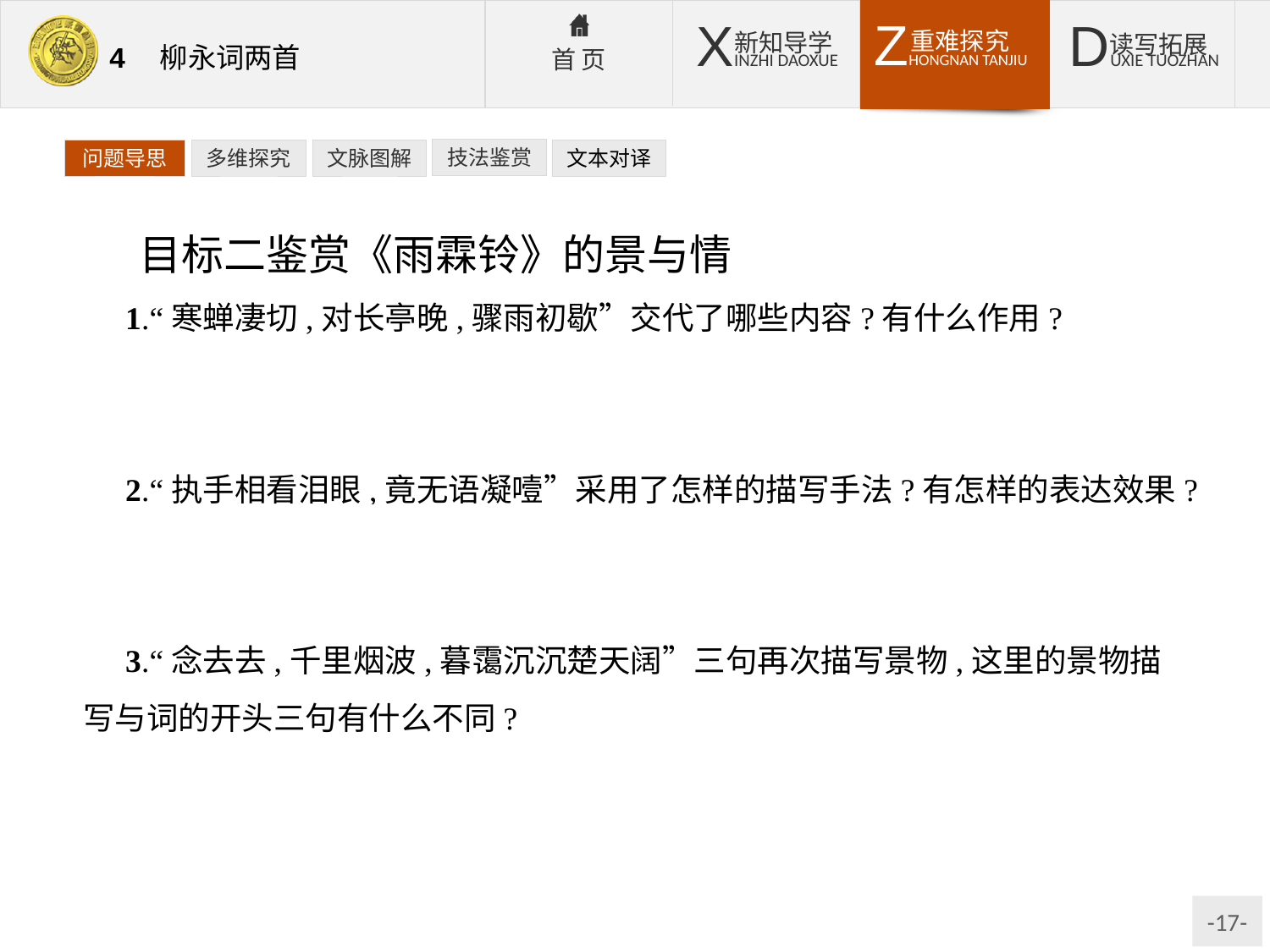

技法鉴赏
文本对译
问题导思
多维探究
文脉图解
目标二鉴赏《雨霖铃》的景与情
1.“寒蝉凄切,对长亭晚,骤雨初歇”交代了哪些内容?有什么作用?
提示:交代了分别的时间、地点以及特定环境。渲染了一种凄楚悲凉的气氛,为全词奠定了低沉伤感的情调,烘托出浓浓的离愁别绪。
2.“执手相看泪眼,竟无语凝噎”采用了怎样的描写手法?有怎样的表达效果?
提示:白描手法。寥寥数语便把缠绵眷恋之情、无可奈何之意惟妙惟肖地表达了出来,收到了此时无声胜有声的表达效果。
3.“念去去,千里烟波,暮霭沉沉楚天阔”三句再次描写景物,这里的景物描写与词的开头三句有什么不同?
提示:开头三句写的是眼前的景物,而这三句写的是想象中的景物。前者是实景,此处是虚景,是词人“缘情设景”。